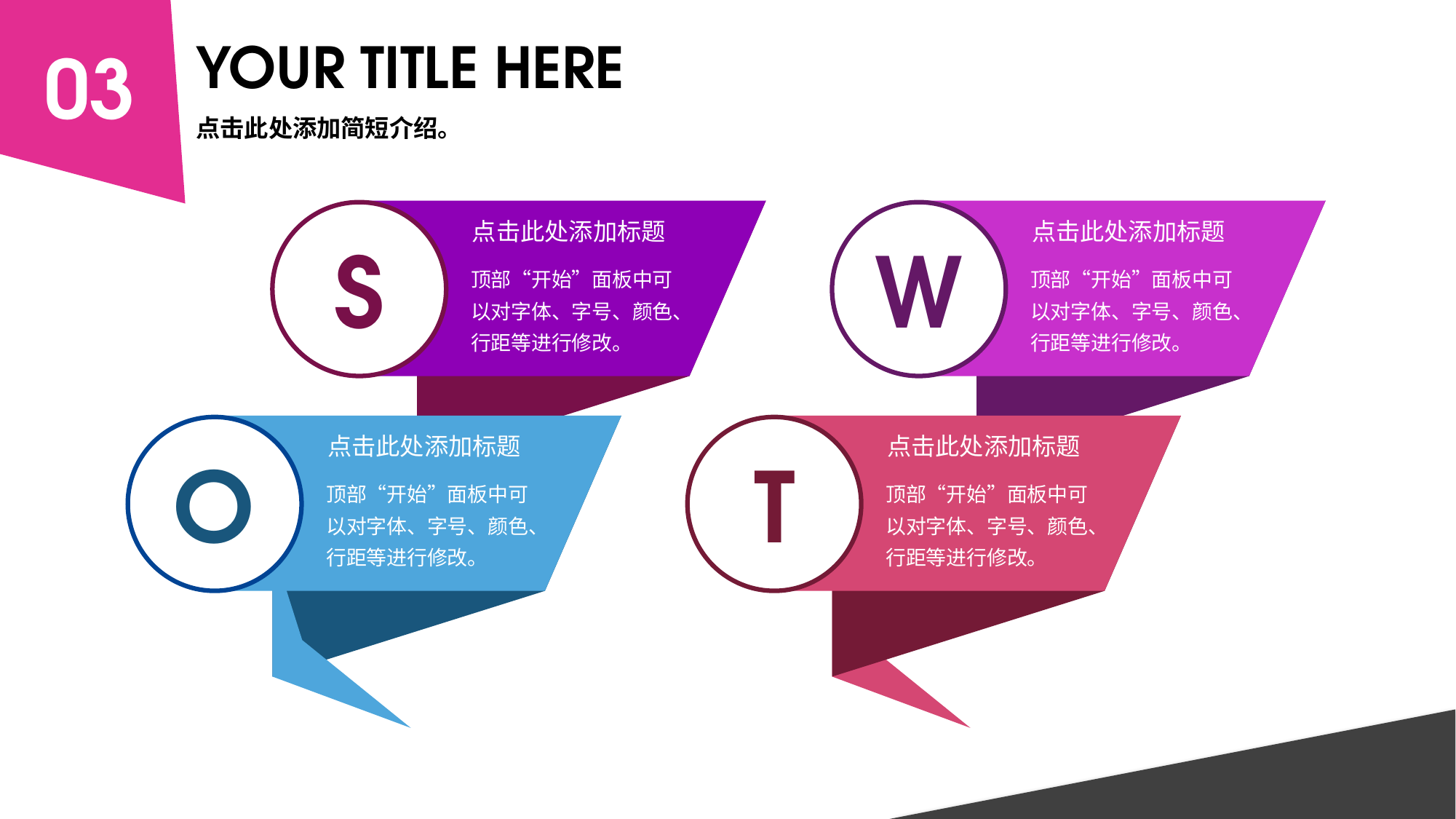

03
YOUR TITLE HERE
点击此处添加简短介绍。

S

点击此处添加标题
顶部“开始”面板中可以对字体、字号、颜色、行距等进行修改。

W

点击此处添加标题
顶部“开始”面板中可以对字体、字号、颜色、行距等进行修改。

O

点击此处添加标题
顶部“开始”面板中可以对字体、字号、颜色、行距等进行修改。

T

点击此处添加标题
顶部“开始”面板中可以对字体、字号、颜色、行距等进行修改。